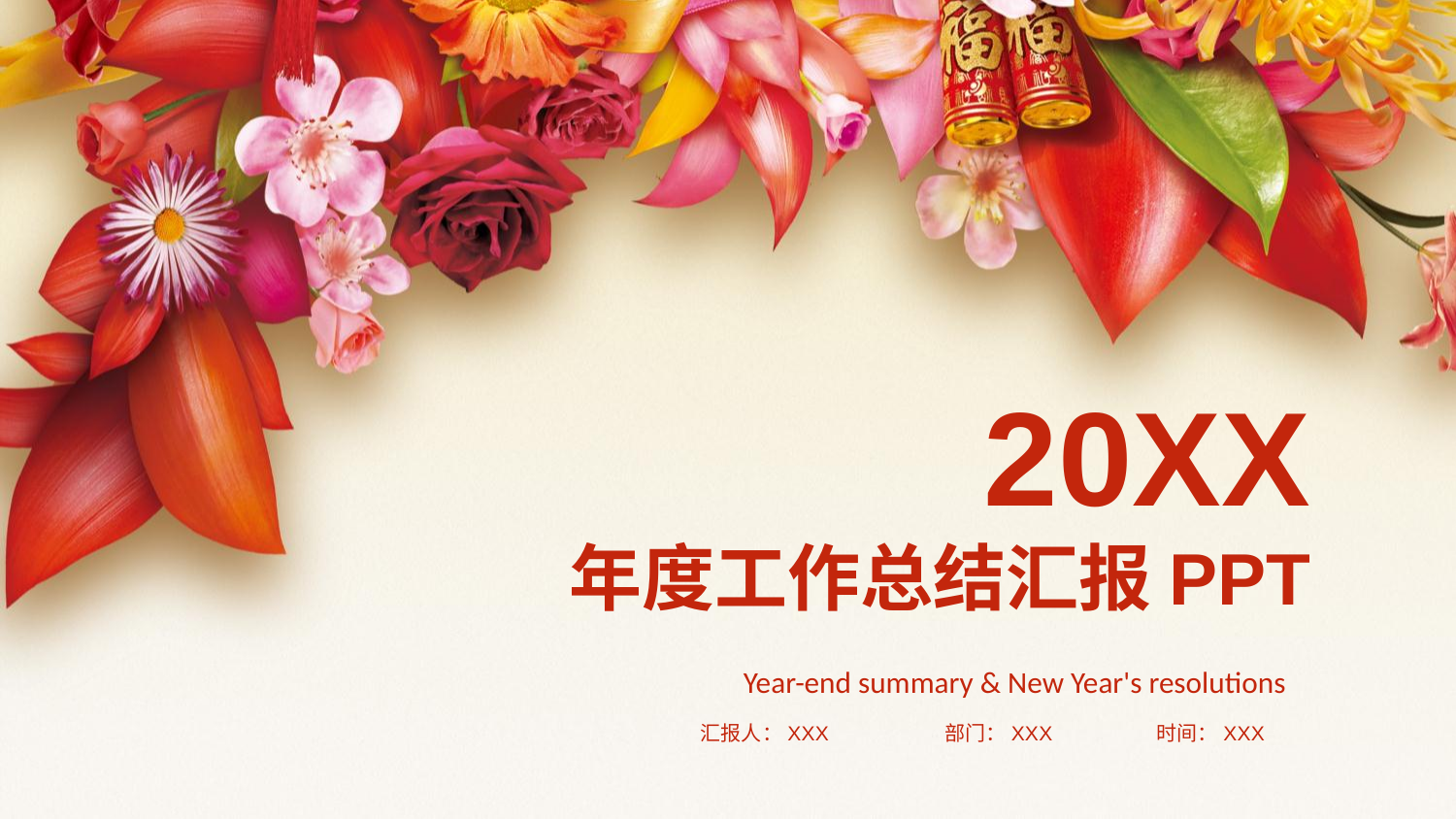

20XX
年度工作总结汇报PPT
Year-end summary & New Year's resolutions
汇报人：XXX
部门：XXX
时间：XXX